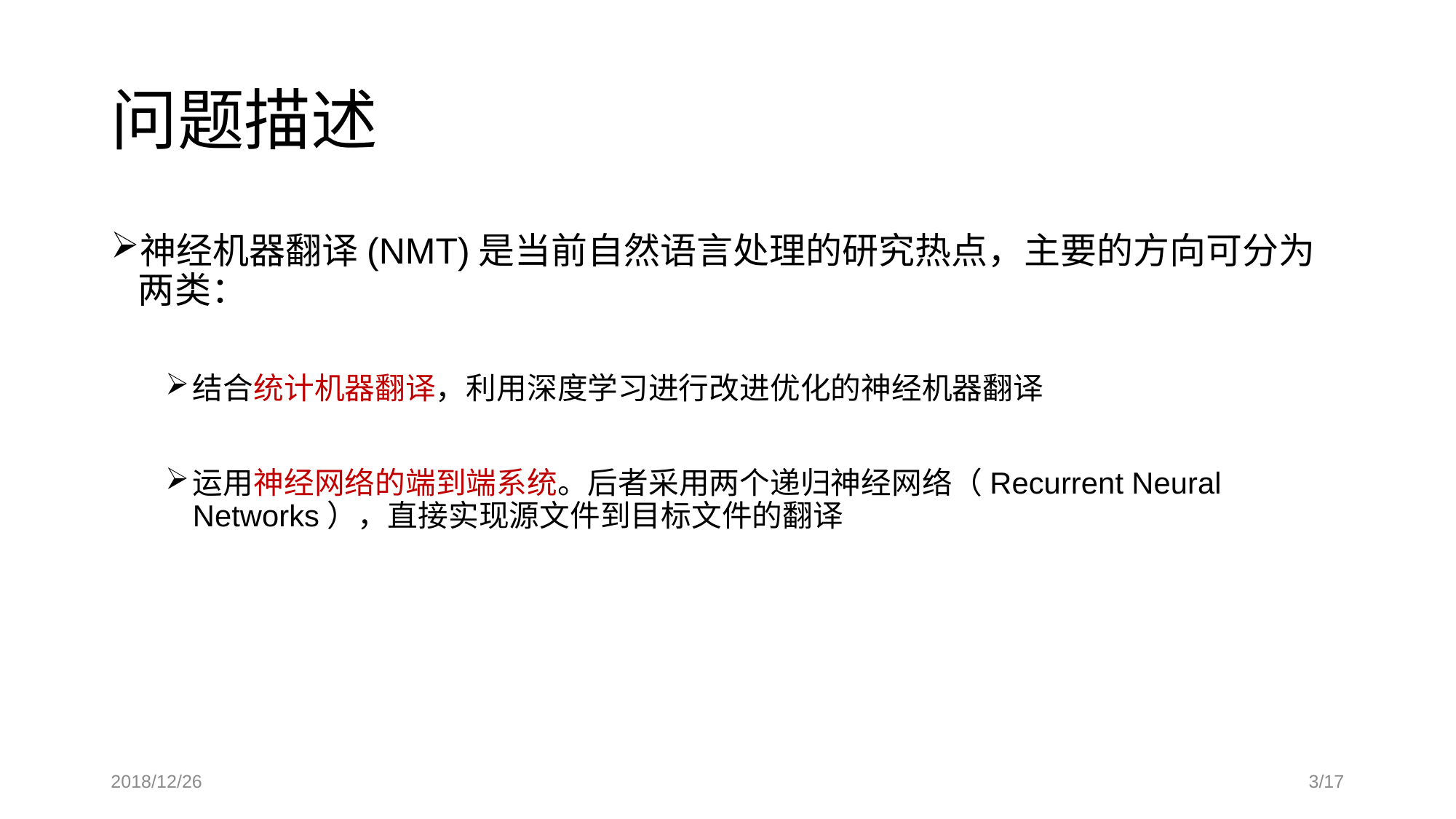

# 问题描述
神经机器翻译(NMT)是当前自然语言处理的研究热点，主要的方向可分为两类：

结合统计机器翻译，利用深度学习进行改进优化的神经机器翻译

运用神经网络的端到端系统。后者采用两个递归神经网络（Recurrent Neural Networks），直接实现源文件到目标文件的翻译
2018/12/26
3/17